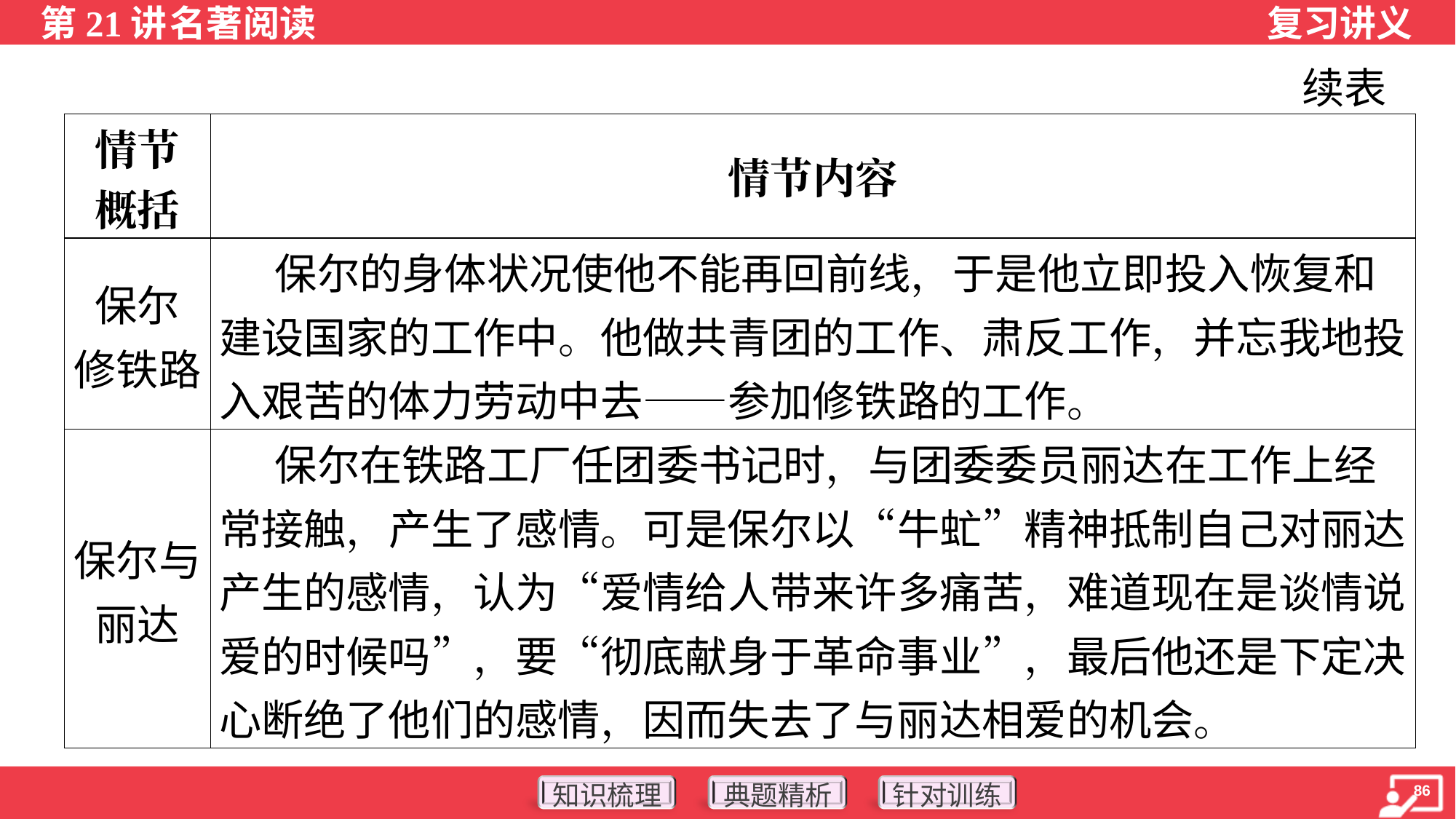

续表
| 情节 概括 | 情节内容 |
| --- | --- |
| 保尔 修铁路 | 保尔的身体状况使他不能再回前线，于是他立即投入恢复和建设国家的工作中。他做共青团的工作、肃反工作，并忘我地投入艰苦的体力劳动中去——参加修铁路的工作。 |
| 保尔与丽达 | 保尔在铁路工厂任团委书记时，与团委委员丽达在工作上经常接触，产生了感情。可是保尔以“牛虻”精神抵制自己对丽达产生的感情，认为“爱情给人带来许多痛苦，难道现在是谈情说爱的时候吗”，要“彻底献身于革命事业”，最后他还是下定决心断绝了他们的感情，因而失去了与丽达相爱的机会。 |